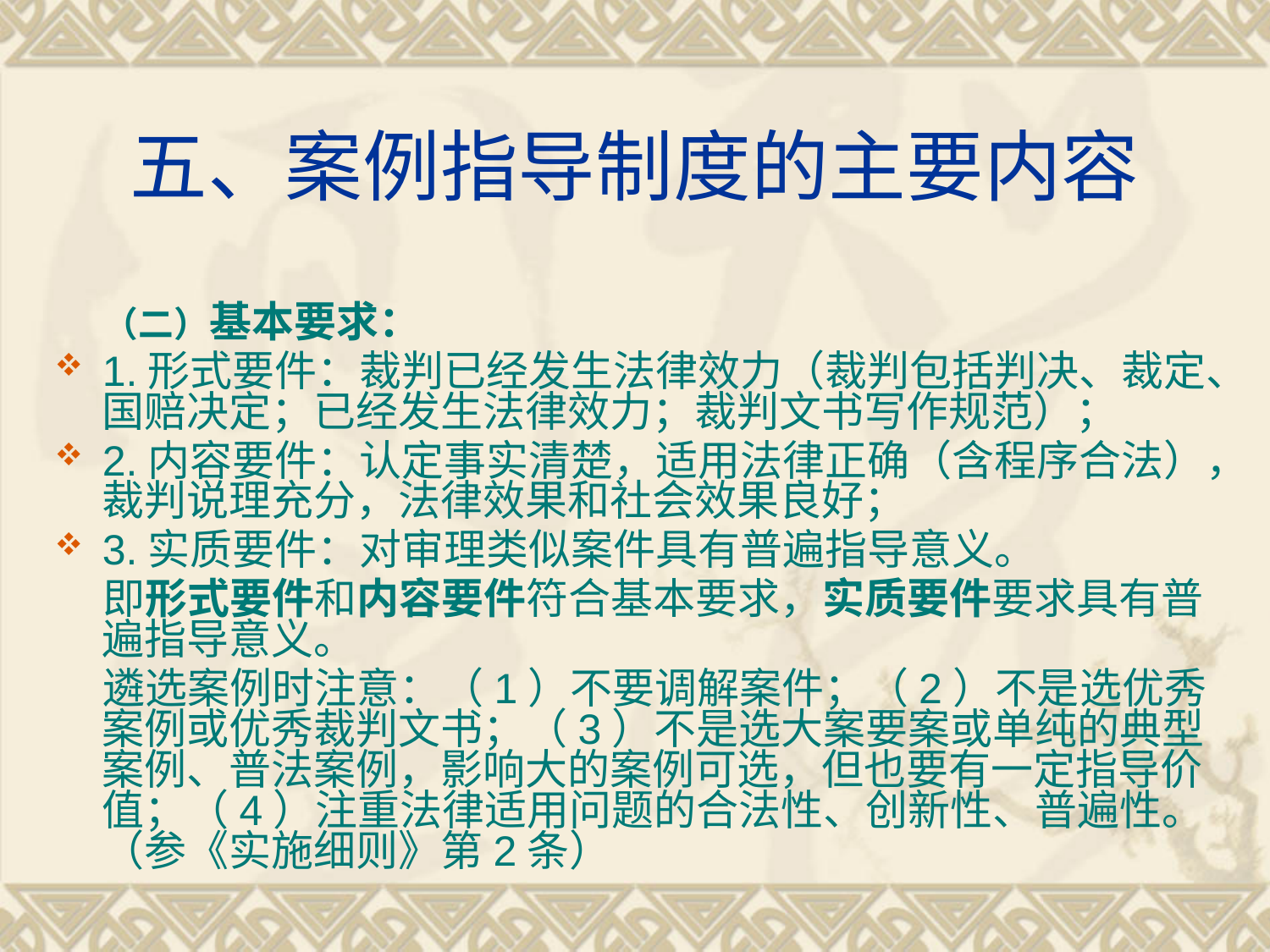

# 五、案例指导制度的主要内容

     （二）基本要求：
1.形式要件：裁判已经发生法律效力（裁判包括判决、裁定、国赔决定；已经发生法律效力；裁判文书写作规范）；
2.内容要件：认定事实清楚，适用法律正确（含程序合法），裁判说理充分，法律效果和社会效果良好；
3.实质要件：对审理类似案件具有普遍指导意义。
    即形式要件和内容要件符合基本要求，实质要件要求具有普遍指导意义。
    遴选案例时注意：（1）不要调解案件；（2）不是选优秀案例或优秀裁判文书；（3）不是选大案要案或单纯的典型案例、普法案例，影响大的案例可选，但也要有一定指导价值；（4）注重法律适用问题的合法性、创新性、普遍性。（参《实施细则》第2条）